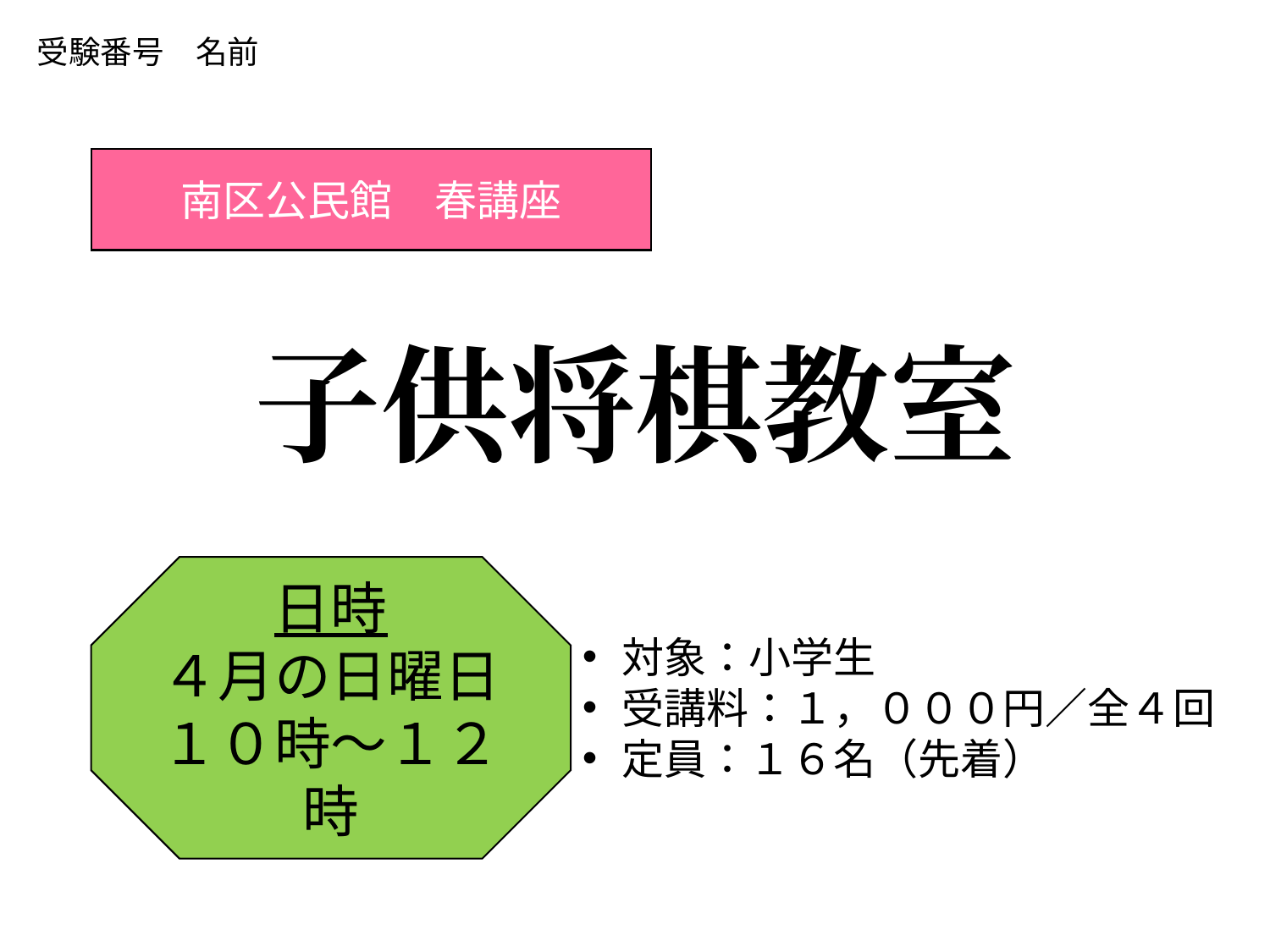

受験番号　名前
南区公民館　春講座
子供将棋教室
日時
４月の日曜日
１０時～１２時
対象：小学生
受講料：１，０００円／全４回
定員：１６名（先着）